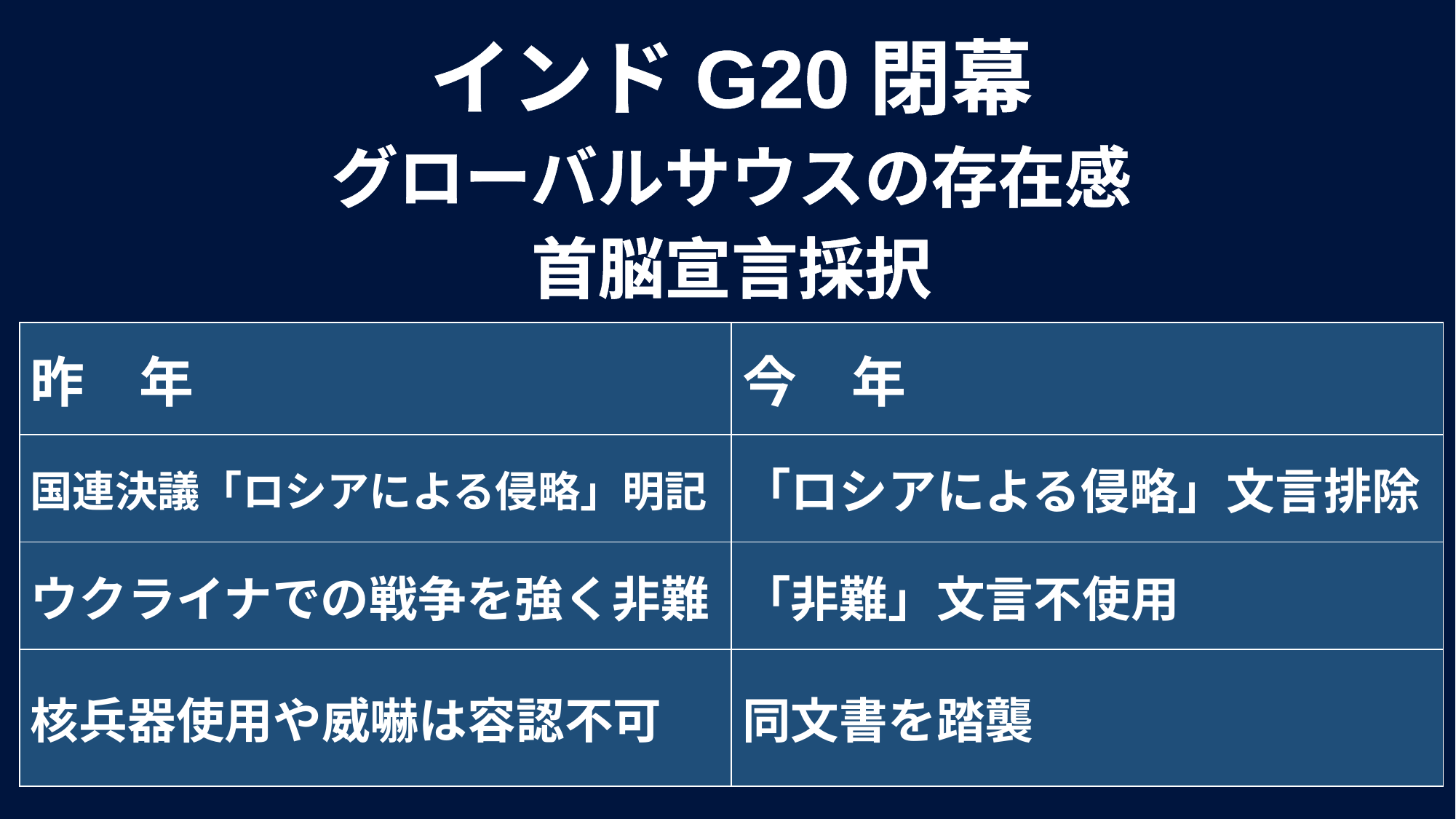

インドG20閉幕
グローバルサウスの存在感
首脳宣言採択
| 昨　年 | 今　年 |
| --- | --- |
| 国連決議「ロシアによる侵略」明記 | 「ロシアによる侵略」文言排除 |
| ウクライナでの戦争を強く非難 | 「非難」文言不使用 |
| 核兵器使用や威嚇は容認不可 | 同文書を踏襲 |